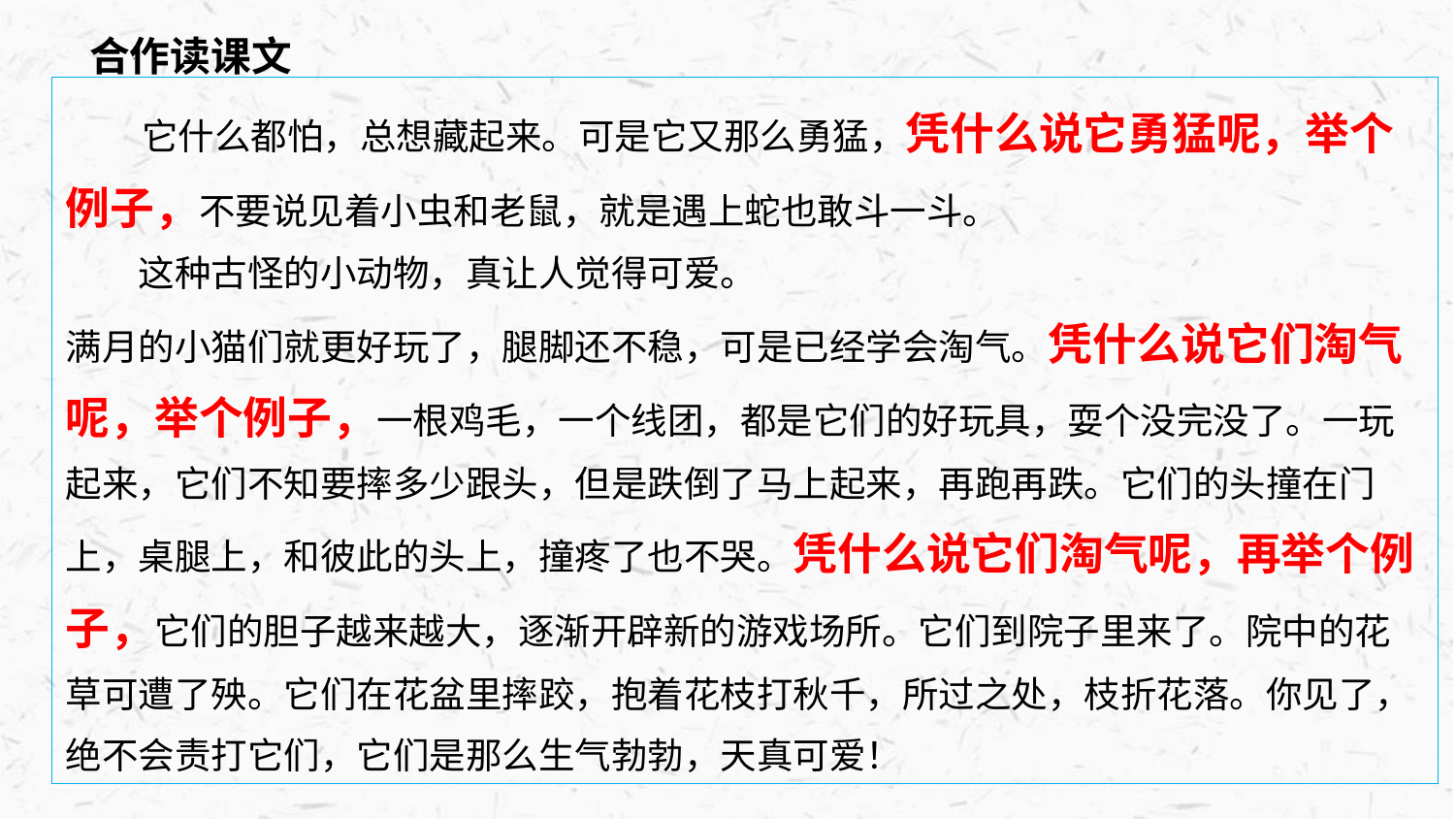

合作读课文
           它什么都怕，总想藏起来。可是它又那么勇猛，凭什么说它勇猛呢，举个例子，不要说见着小虫和老鼠，就是遇上蛇也敢斗一斗。
　　这种古怪的小动物，真让人觉得可爱。
满月的小猫们就更好玩了，腿脚还不稳，可是已经学会淘气。凭什么说它们淘气呢，举个例子，一根鸡毛，一个线团，都是它们的好玩具，耍个没完没了。一玩起来，它们不知要摔多少跟头，但是跌倒了马上起来，再跑再跌。它们的头撞在门上，桌腿上，和彼此的头上，撞疼了也不哭。凭什么说它们淘气呢，再举个例子，它们的胆子越来越大，逐渐开辟新的游戏场所。它们到院子里来了。院中的花草可遭了殃。它们在花盆里摔跤，抱着花枝打秋千，所过之处，枝折花落。你见了，绝不会责打它们，它们是那么生气勃勃，天真可爱！